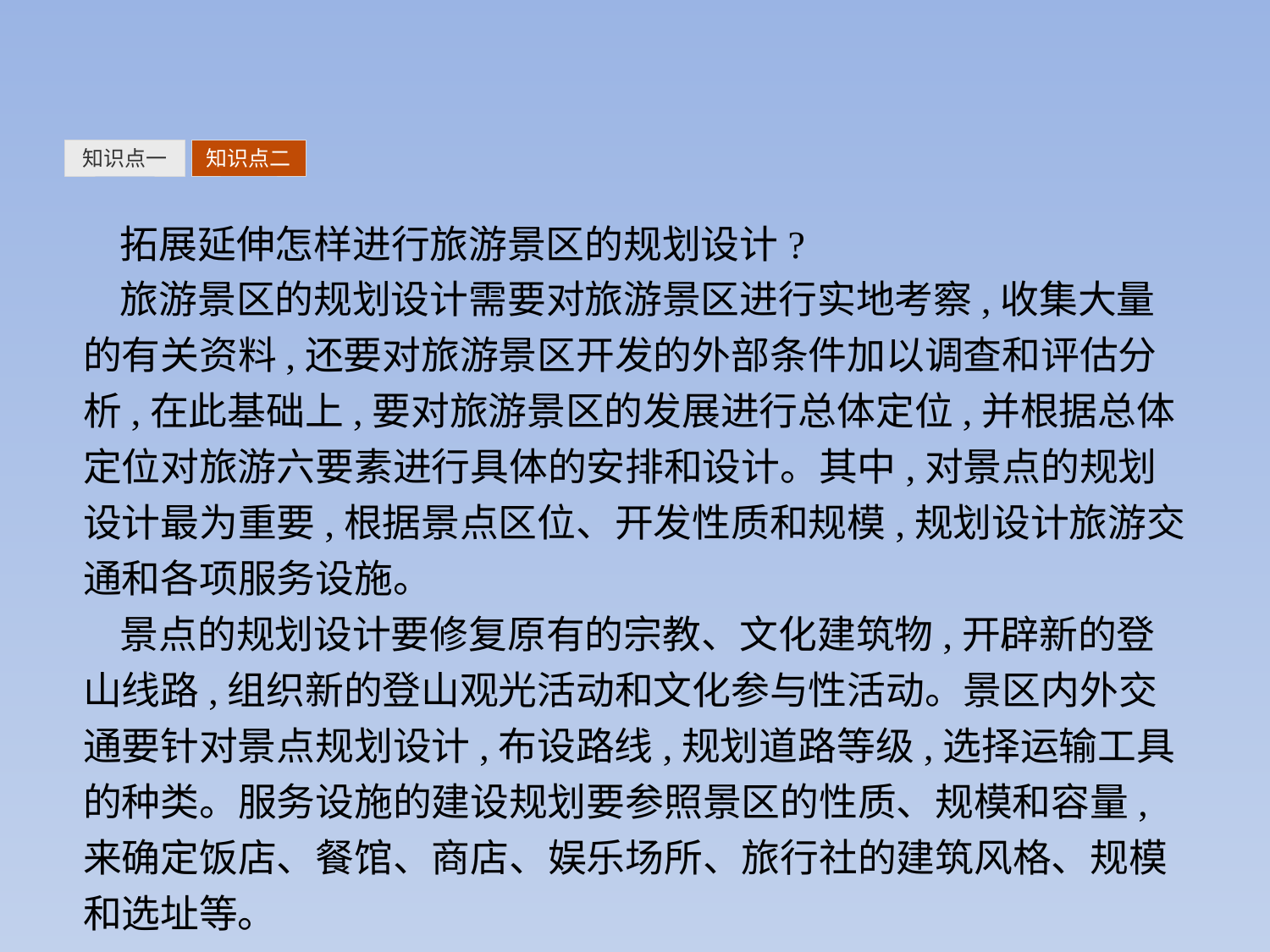

知识点一
知识点二
拓展延伸怎样进行旅游景区的规划设计?
旅游景区的规划设计需要对旅游景区进行实地考察,收集大量的有关资料,还要对旅游景区开发的外部条件加以调查和评估分析,在此基础上,要对旅游景区的发展进行总体定位,并根据总体定位对旅游六要素进行具体的安排和设计。其中,对景点的规划设计最为重要,根据景点区位、开发性质和规模,规划设计旅游交通和各项服务设施。
景点的规划设计要修复原有的宗教、文化建筑物,开辟新的登山线路,组织新的登山观光活动和文化参与性活动。景区内外交通要针对景点规划设计,布设路线,规划道路等级,选择运输工具的种类。服务设施的建设规划要参照景区的性质、规模和容量,来确定饭店、餐馆、商店、娱乐场所、旅行社的建筑风格、规模和选址等。